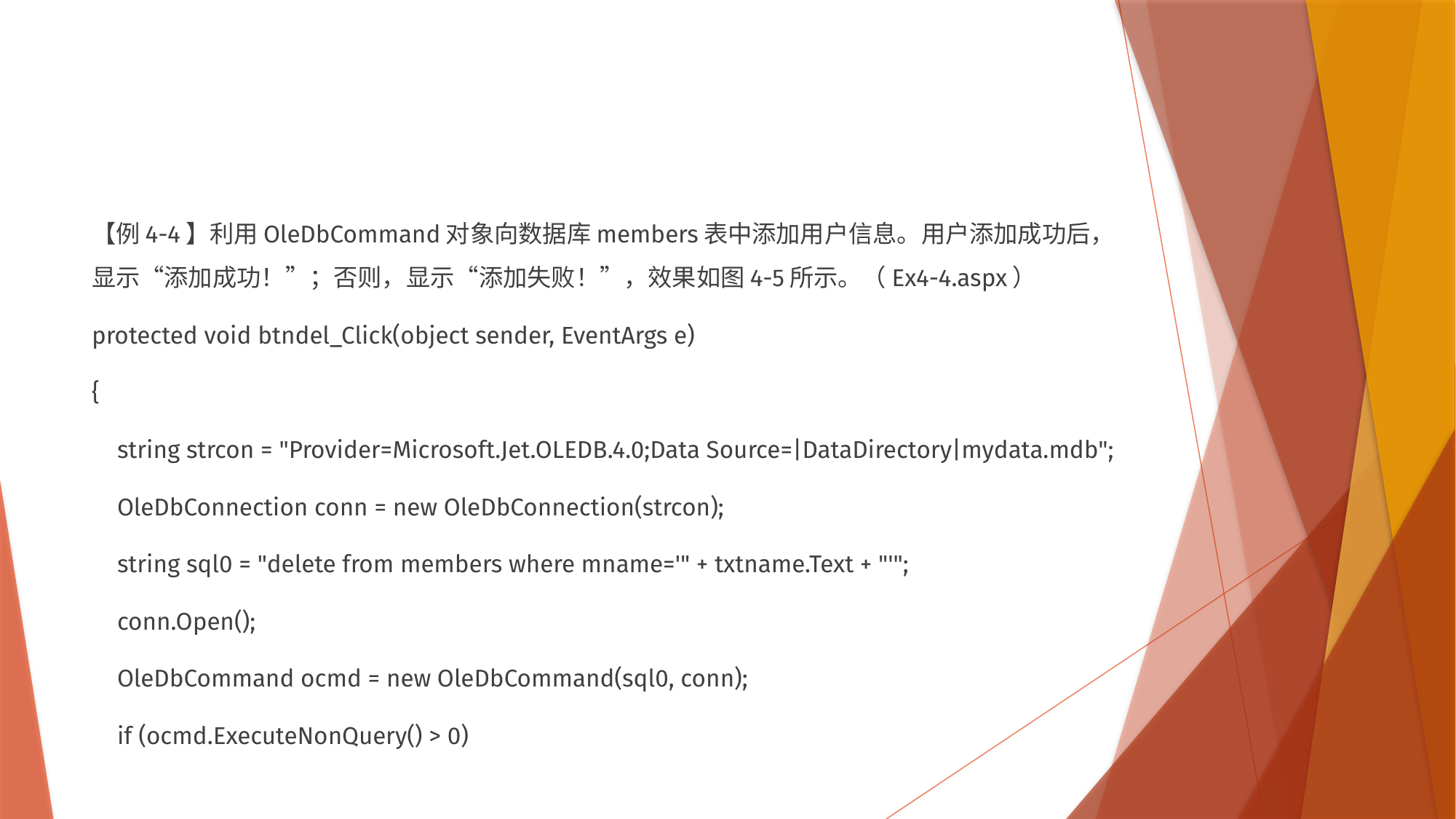

#
【例4-4】利用OleDbCommand对象向数据库members表中添加用户信息。用户添加成功后，显示“添加成功！”；否则，显示“添加失败！”，效果如图4-5所示。（Ex4-4.aspx）
protected void btndel_Click(object sender, EventArgs e)
{
    string strcon = "Provider=Microsoft.Jet.OLEDB.4.0;Data Source=|DataDirectory|mydata.mdb";
    OleDbConnection conn = new OleDbConnection(strcon);
    string sql0 = "delete from members where mname='" + txtname.Text + "'";
    conn.Open();
    OleDbCommand ocmd = new OleDbCommand(sql0, conn);
    if (ocmd.ExecuteNonQuery() > 0)